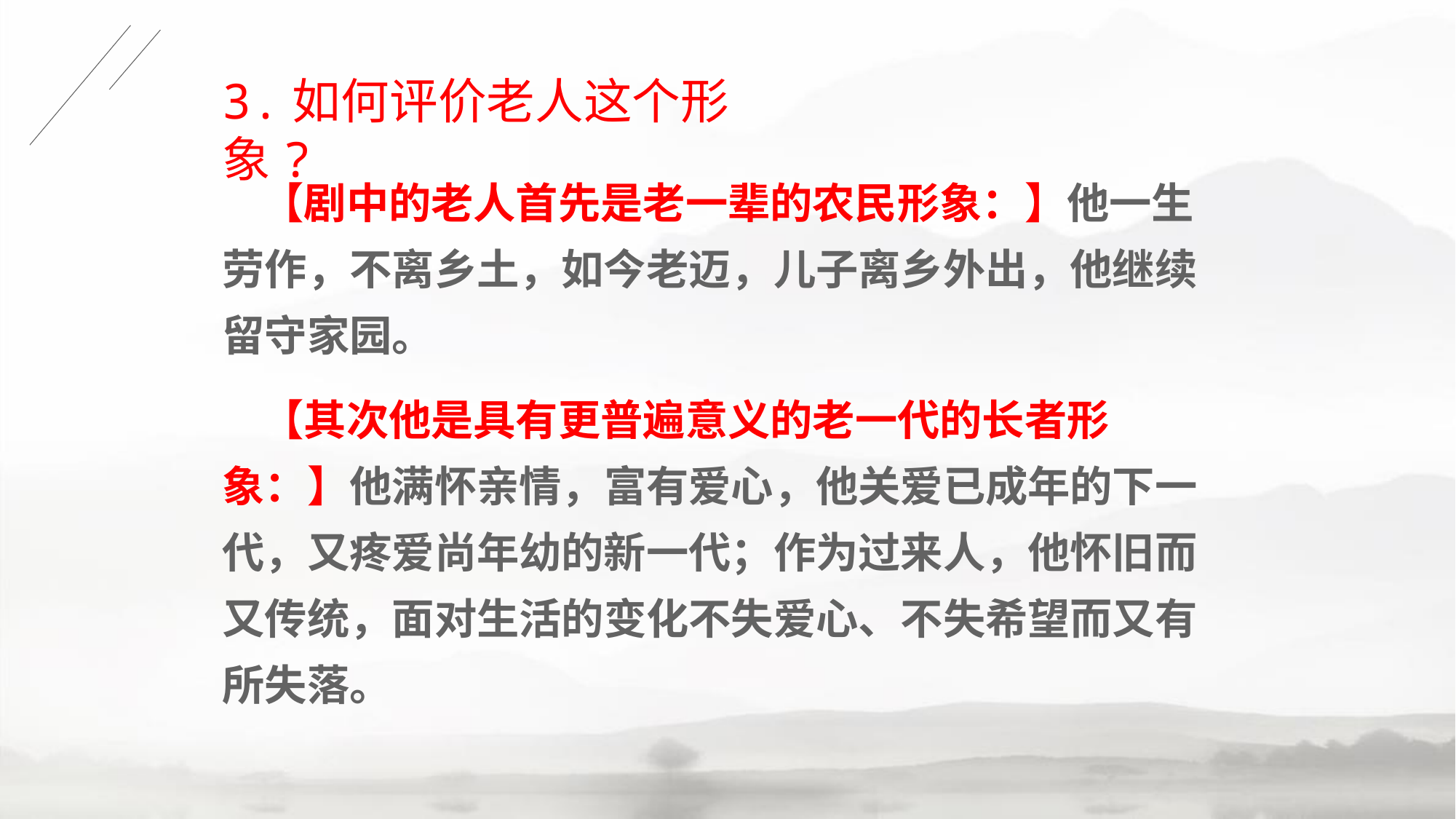

3.如何评价老人这个形象?
   【剧中的老人首先是老一辈的农民形象：】他一生劳作，不离乡土，如今老迈，儿子离乡外出，他继续留守家园。
   【其次他是具有更普遍意义的老一代的长者形象：】他满怀亲情，富有爱心，他关爱已成年的下一代，又疼爱尚年幼的新一代；作为过来人，他怀旧而又传统，面对生活的变化不失爱心、不失希望而又有所失落。